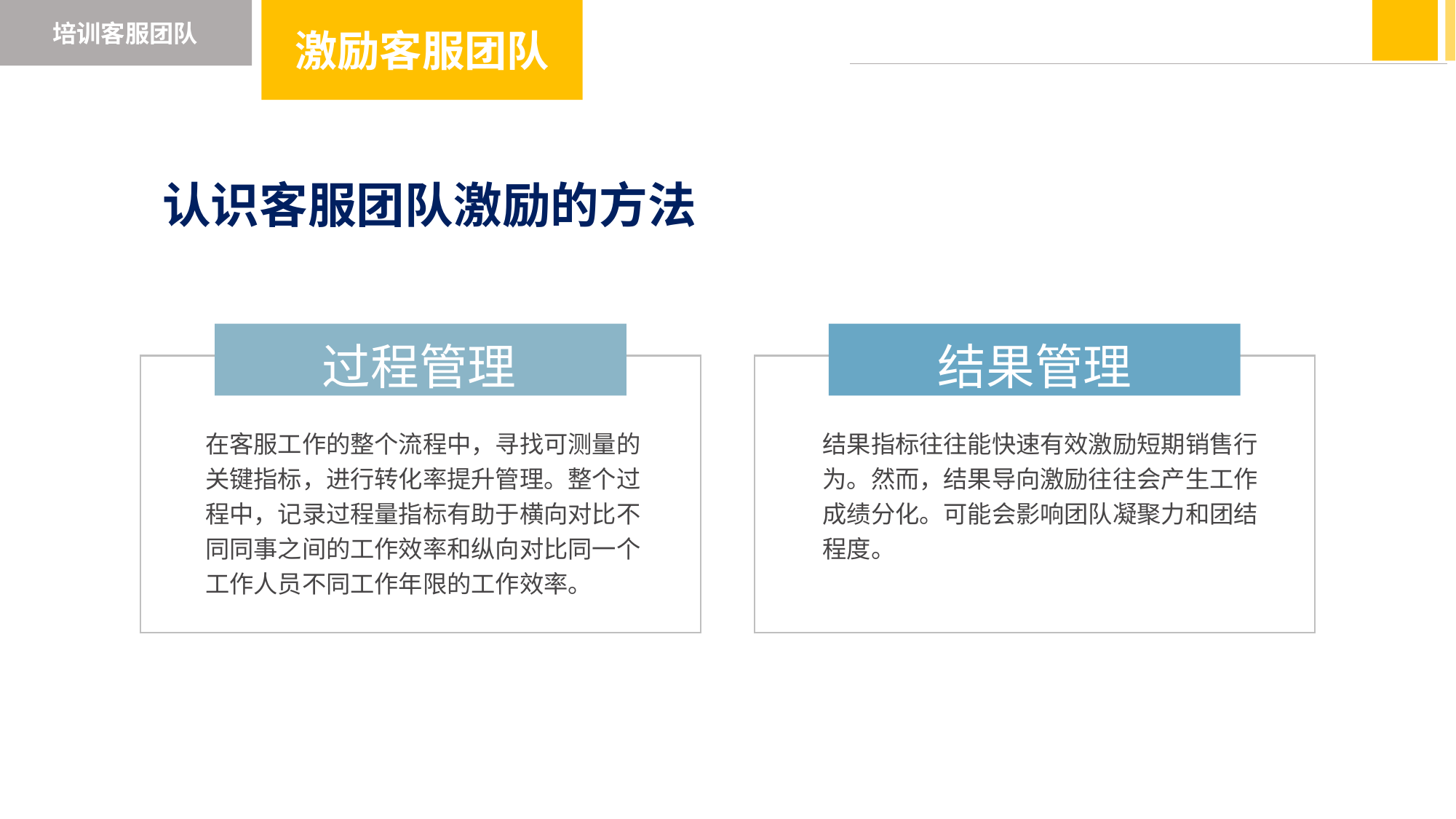

培训客服团队
激励客服团队

认识客服团队激励的方法

过程管理
结果管理

在客服工作的整个流程中，寻找可测量的关键指标，进行转化率提升管理。整个过程中，记录过程量指标有助于横向对比不同同事之间的工作效率和纵向对比同一个工作人员不同工作年限的工作效率。
结果指标往往能快速有效激励短期销售行为。然而，结果导向激励往往会产生工作成绩分化。可能会影响团队凝聚力和团结程度。